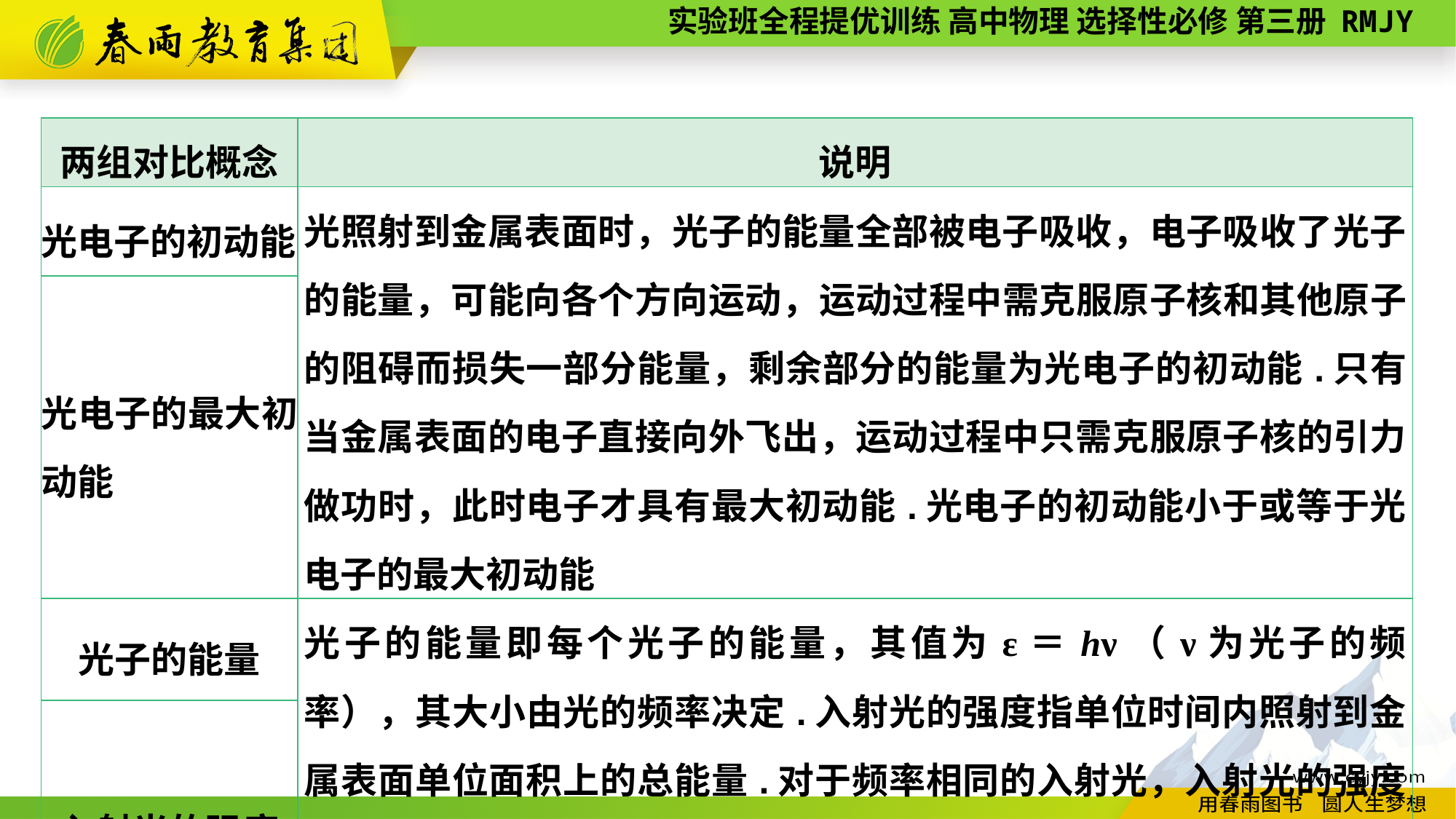

| 两组对比概念 | 说明 |
| --- | --- |
| 光电子的初动能 | 光照射到金属表面时，光子的能量全部被电子吸收，电子吸收了光子的能量，可能向各个方向运动，运动过程中需克服原子核和其他原子的阻碍而损失一部分能量，剩余部分的能量为光电子的初动能.只有当金属表面的电子直接向外飞出，运动过程中只需克服原子核的引力做功时，此时电子才具有最大初动能.光电子的初动能小于或等于光电子的最大初动能 |
| 光电子的最大初动能 |  |
| 光子的能量 | 光子的能量即每个光子的能量，其值为ε＝hν（ν为光子的频率），其大小由光的频率决定.入射光的强度指单位时间内照射到金属表面单位面积上的总能量.对于频率相同的入射光，入射光的强度等于单位时间内照射到金属表面单位面积上的光子能量与入射光子数的乘积 |
| 入射光的强度 |  |